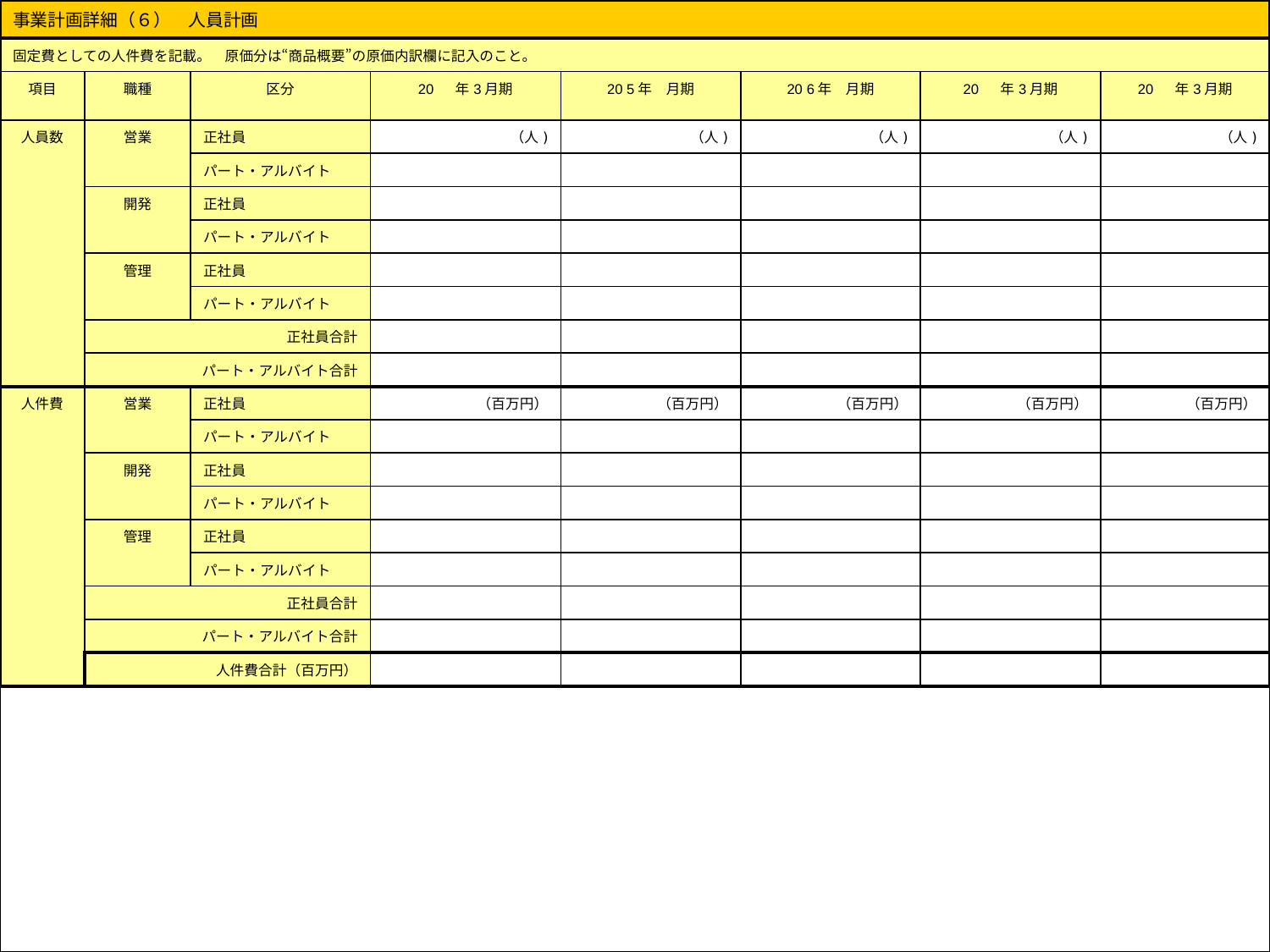

| 事業計画詳細（６）　人員計画 |  |  |  |  |  |  |  |
| --- | --- | --- | --- | --- | --- | --- | --- |
| 固定費としての人件費を記載。　原価分は“商品概要”の原価内訳欄に記入のこと。 |  |  |  |  |  |  |  |
| 項目 | 職種 | 区分 | 20 　年3月期 | 20 5年　月期 | 20 6年　月期 | 20 　年3月期 | 20 　年3月期 |
| 人員数 | 営業 | 正社員 | （人) | （人) | （人) | （人) | （人) |
|  |  | パート・アルバイト |  |  |  |  |  |
|  | 開発 | 正社員 |  |  |  |  |  |
|  |  | パート・アルバイト |  |  |  |  |  |
|  | 管理 | 正社員 |  |  |  |  |  |
|  |  | パート・アルバイト |  |  |  |  |  |
|  | 正社員合計 |  |  |  |  |  |  |
|  | パート・アルバイト合計 |  |  |  |  |  |  |
| 人件費 | 営業 | 正社員 | （百万円） | （百万円） | （百万円） | （百万円） | （百万円） |
|  |  | パート・アルバイト |  |  |  |  |  |
|  | 開発 | 正社員 |  |  |  |  |  |
|  |  | パート・アルバイト |  |  |  |  |  |
|  | 管理 | 正社員 |  |  |  |  |  |
|  |  | パート・アルバイト |  |  |  |  |  |
|  | 正社員合計 |  |  |  |  |  |  |
|  | パート・アルバイト合計 |  |  |  |  |  |  |
|  | 人件費合計（百万円） |  |  |  |  |  |  |
(C)NVD株式会社
11